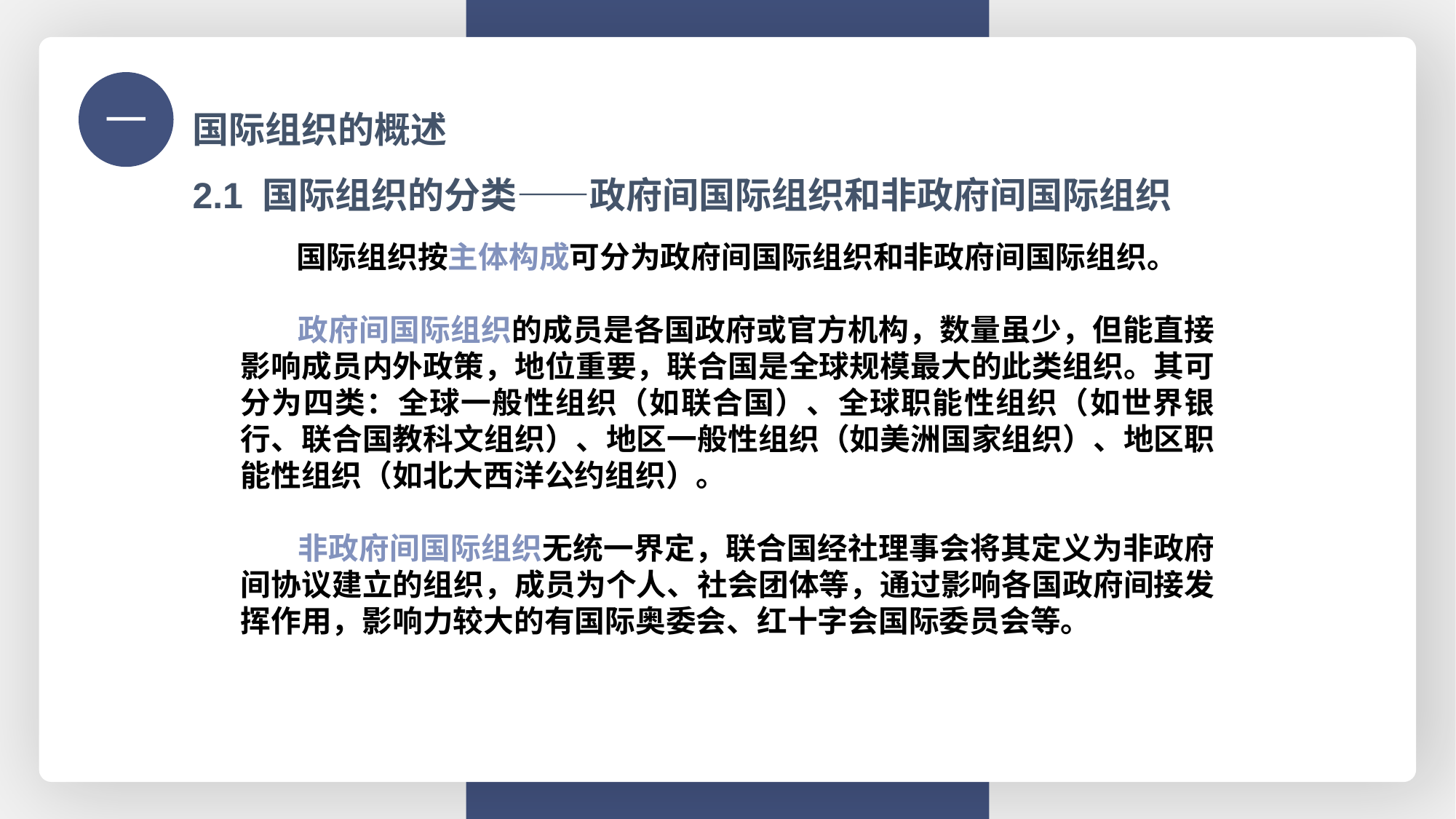

国际组织的概述
一
2.1 国际组织的分类——政府间国际组织和非政府间国际组织
       国际组织按主体构成可分为政府间国际组织和非政府间国际组织。

       政府间国际组织的成员是各国政府或官方机构，数量虽少，但能直接影响成员内外政策，地位重要，联合国是全球规模最大的此类组织。其可分为四类：全球一般性组织（如联合国）、全球职能性组织（如世界银行、联合国教科文组织）、地区一般性组织（如美洲国家组织）、地区职能性组织（如北大西洋公约组织）。

       非政府间国际组织无统一界定，联合国经社理事会将其定义为非政府间协议建立的组织，成员为个人、社会团体等，通过影响各国政府间接发挥作用，影响力较大的有国际奥委会、红十字会国际委员会等。